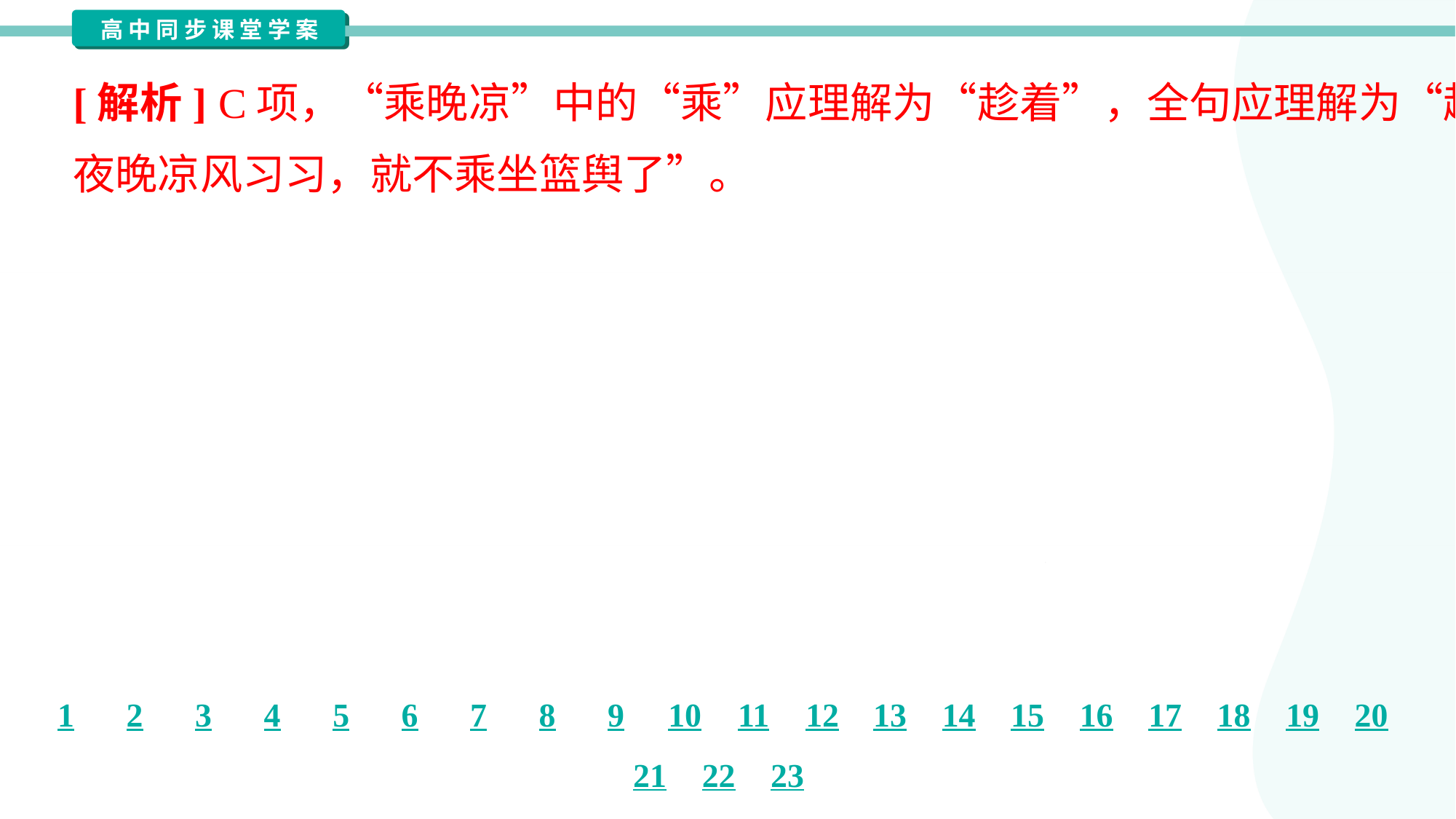

[解析] C项，“乘晚凉”中的“乘”应理解为“趁着”，全句应理解为“趁着
夜晚凉风习习，就不乘坐篮舆了”。